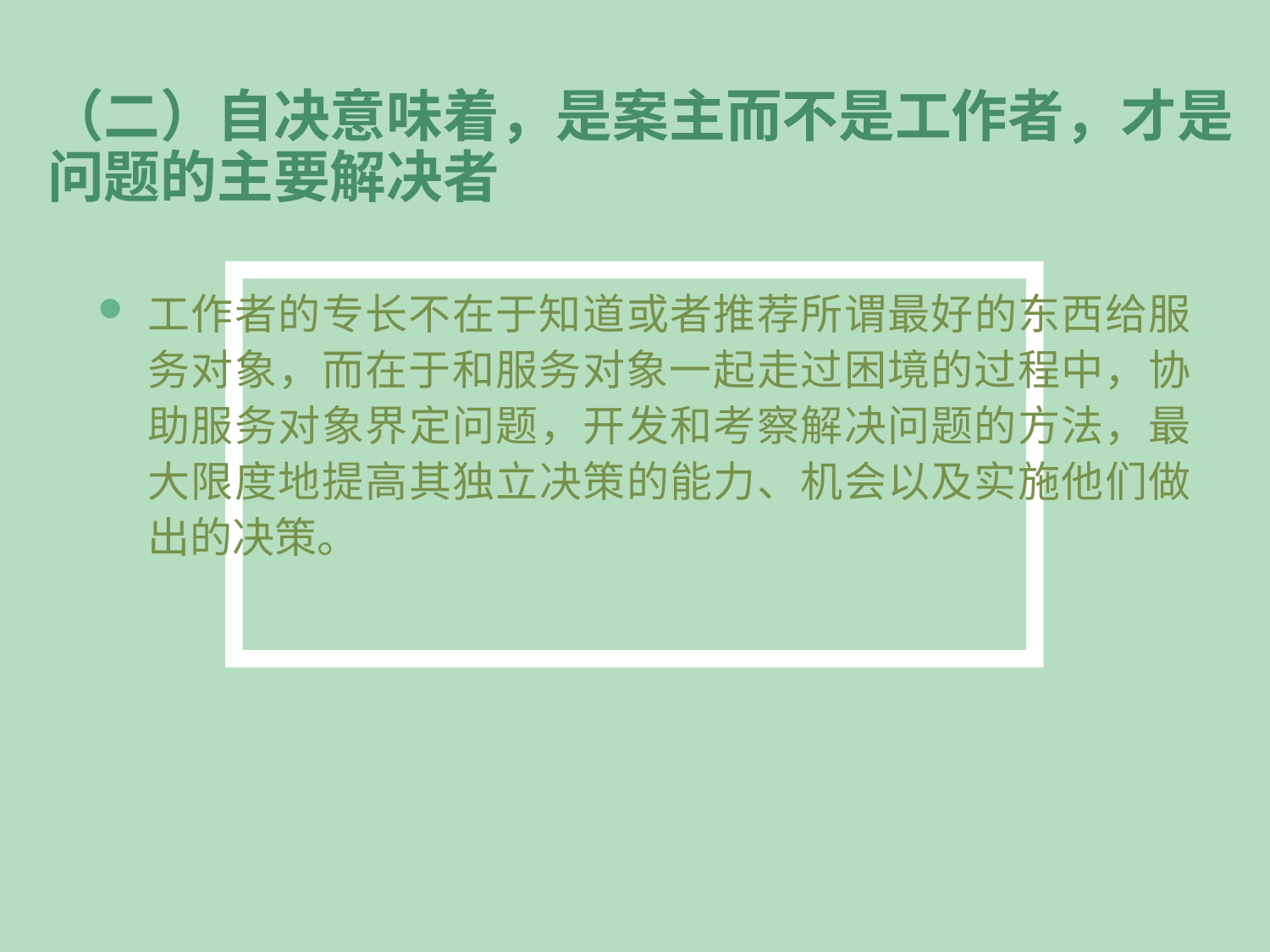

# （二）自决意味着，是案主而不是工作者，才是问题的主要解决者
工作者的专长不在于知道或者推荐所谓最好的东西给服务对象，而在于和服务对象一起走过困境的过程中，协助服务对象界定问题，开发和考察解决问题的方法，最大限度地提高其独立决策的能力、机会以及实施他们做出的决策。